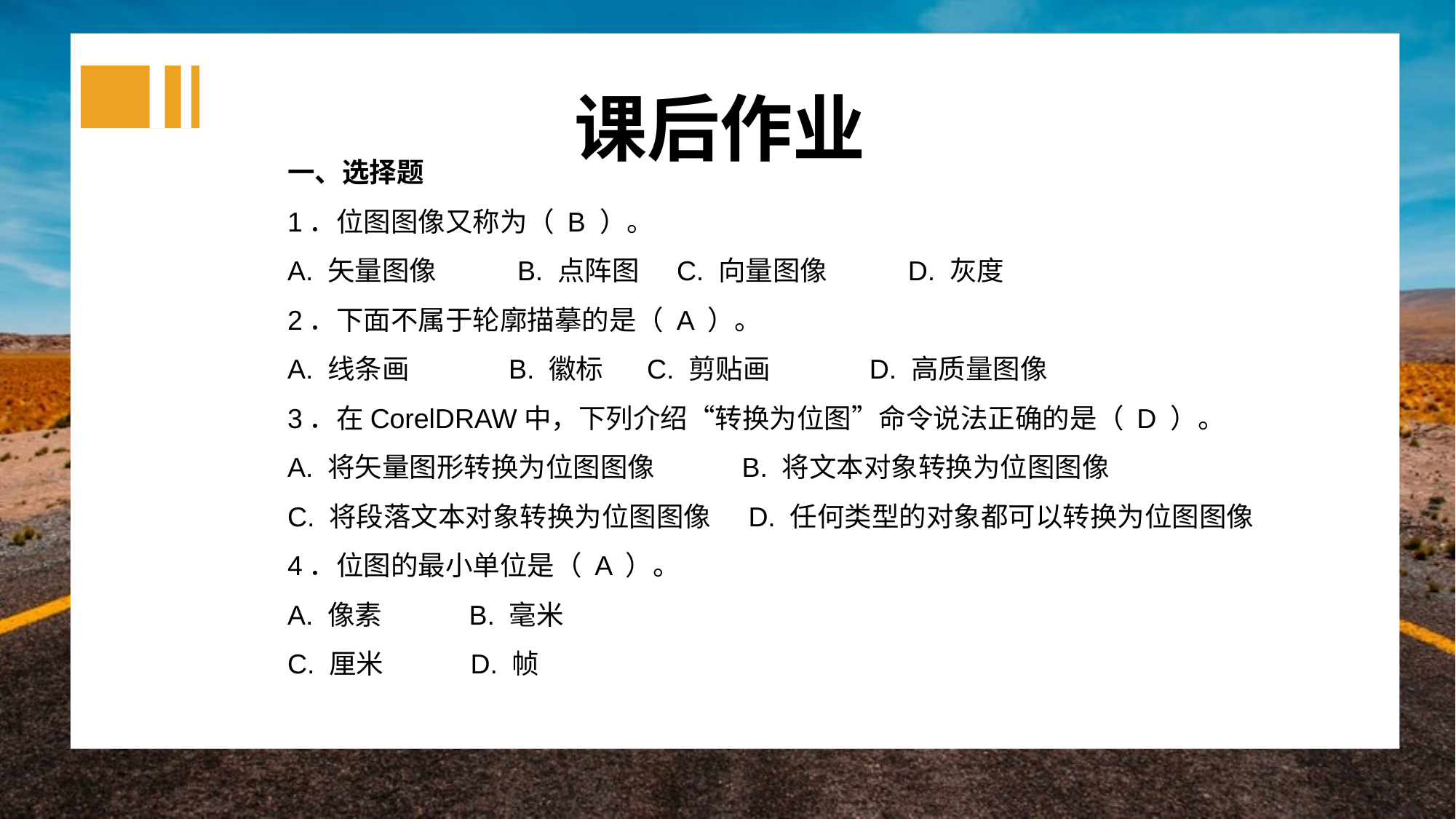

课后作业
一、选择题
1．位图图像又称为（ B ）。
A. 矢量图像            B. 点阵图     C. 向量图像            D. 灰度
2．下面不属于轮廓描摹的是（ A ）。
A. 线条画               B. 徽标      C. 剪贴画               D. 高质量图像
3．在CorelDRAW中，下列介绍“转换为位图”命令说法正确的是（ D ）。
A. 将矢量图形转换为位图图像             B. 将文本对象转换为位图图像
C. 将段落文本对象转换为位图图像     D. 任何类型的对象都可以转换为位图图像
4．位图的最小单位是（ A ）。
A. 像素             B. 毫米
C. 厘米             D. 帧